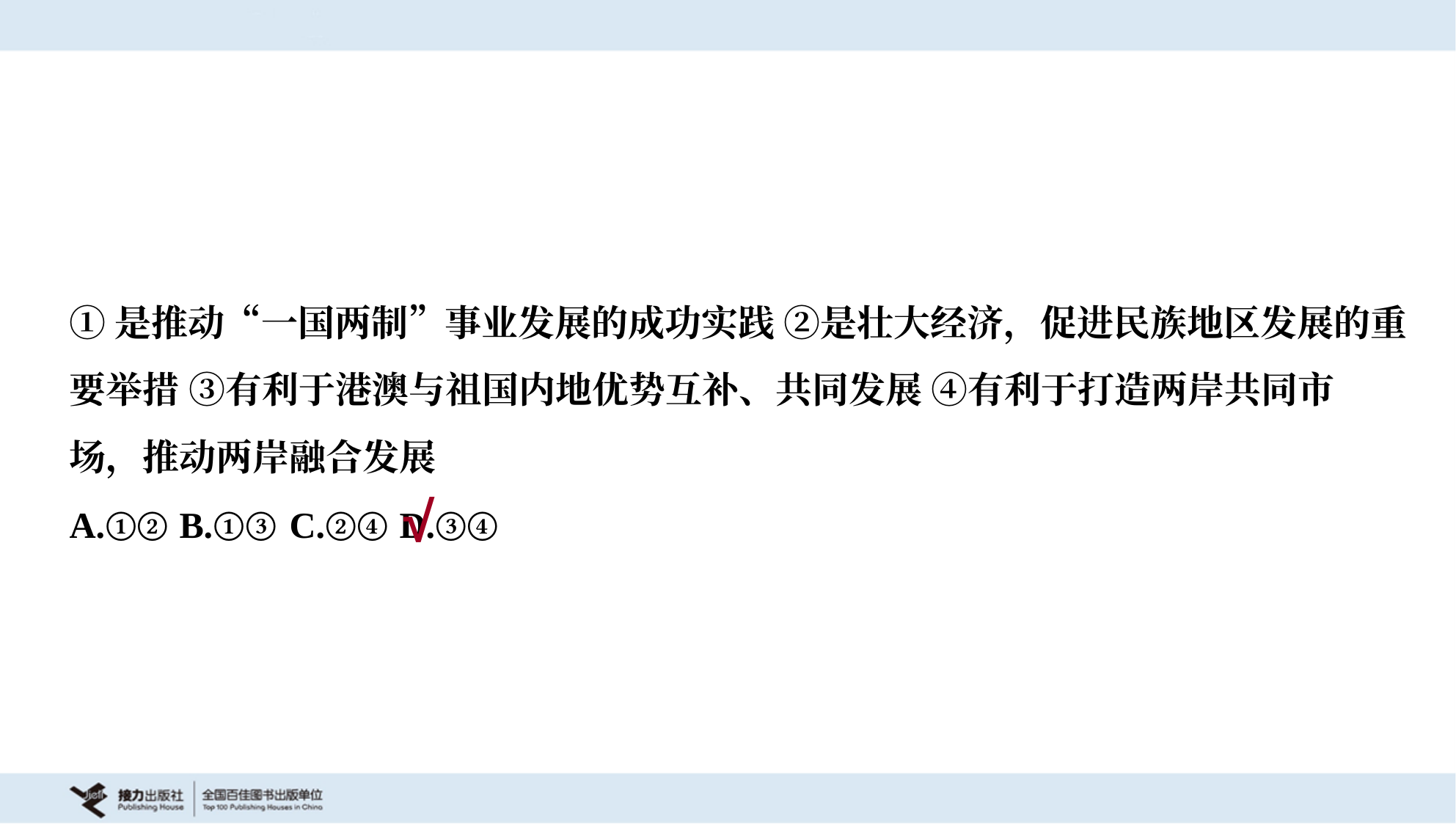

①是推动“一国两制”事业发展的成功实践 ②是壮大经济，促进民族地区发展的重
要举措 ③有利于港澳与祖国内地优势互补、共同发展 ④有利于打造两岸共同市
场，推动两岸融合发展
A.①②	B.①③	C.②④	D.③④
√